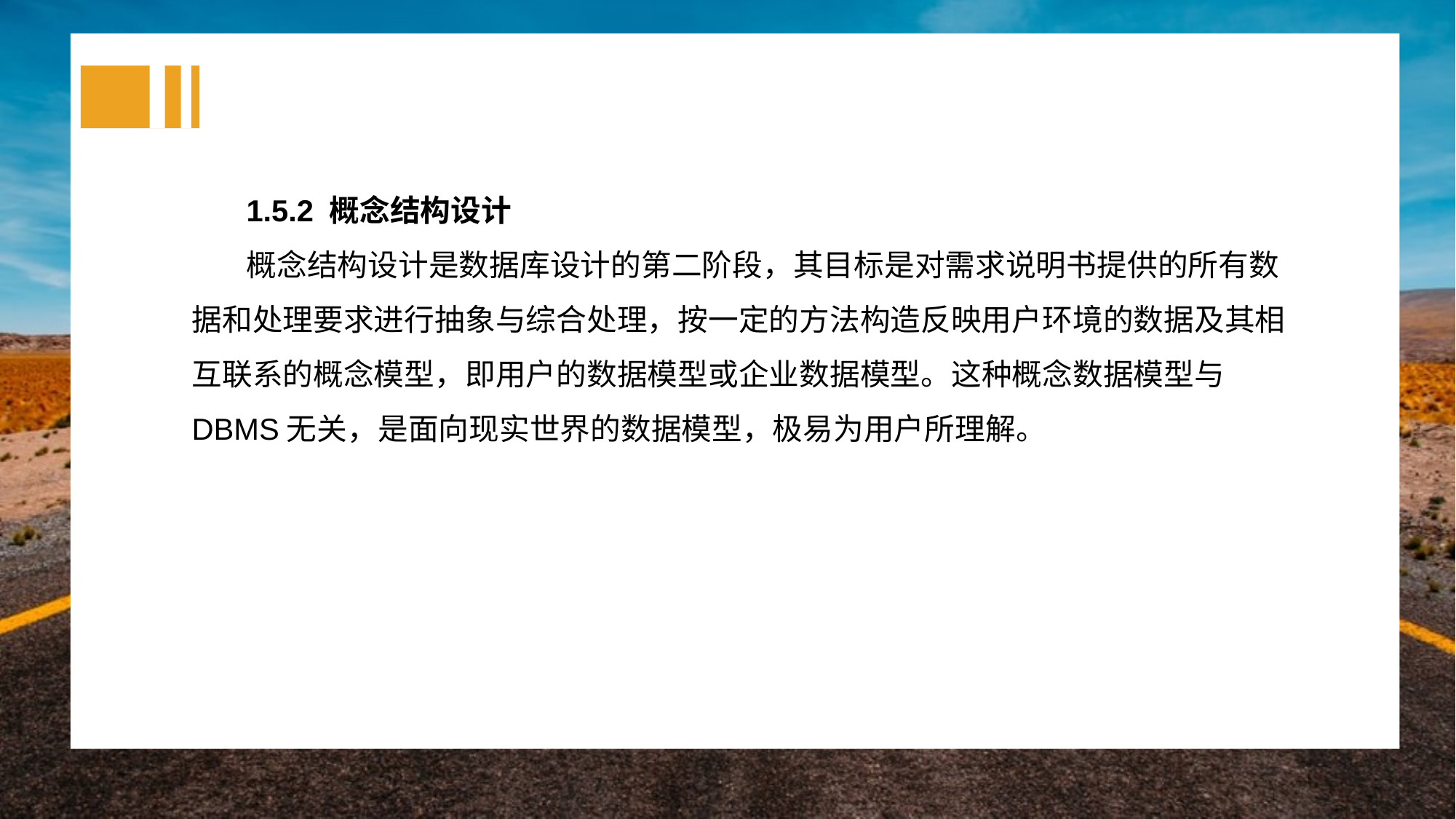

1.5.2 概念结构设计
概念结构设计是数据库设计的第二阶段，其目标是对需求说明书提供的所有数据和处理要求进行抽象与综合处理，按一定的方法构造反映用户环境的数据及其相互联系的概念模型，即用户的数据模型或企业数据模型。这种概念数据模型与DBMS无关，是面向现实世界的数据模型，极易为用户所理解。